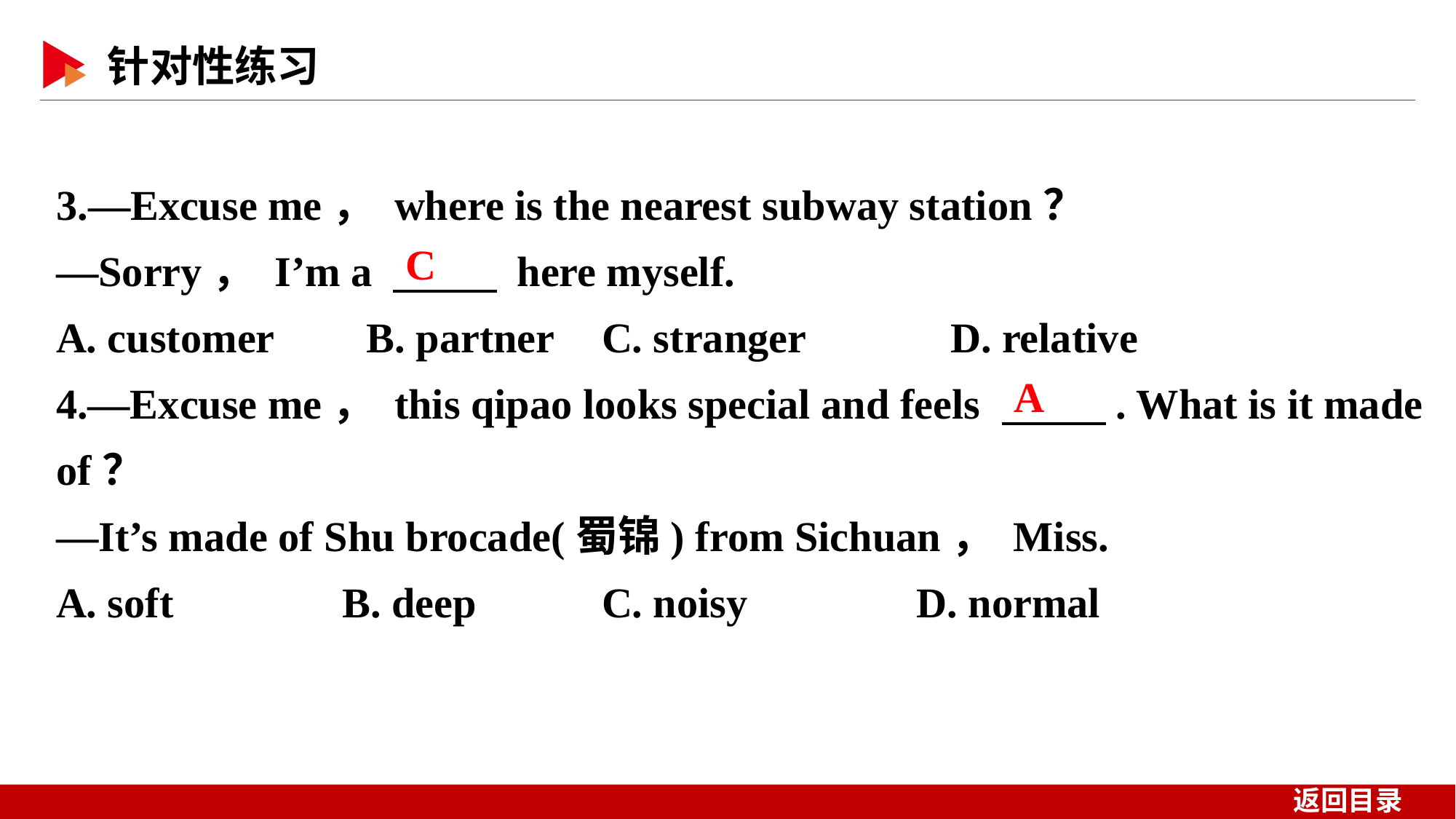

3.—Excuse me， where is the nearest subway station？
—Sorry， I’m a 　  　 here myself.
A. customer　   B. partner	C. stranger　　    D. relative
4.—Excuse me， this qipao looks special and feels 　  　. What is it made of？
—It’s made of Shu brocade(蜀锦) from Sichuan， Miss.
A. soft                B. deep		C. noisy                D. normal
C
A